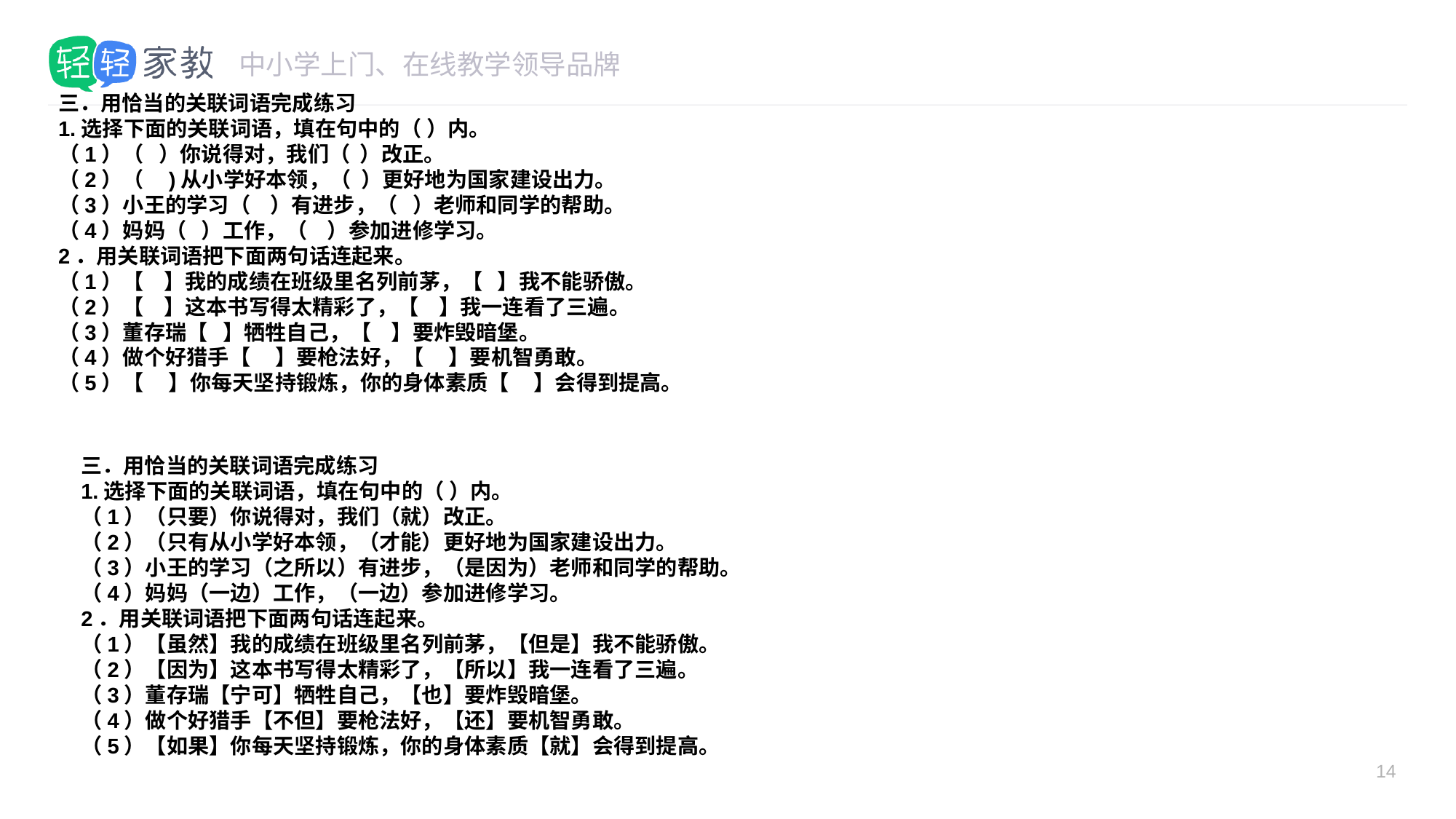

#
三．用恰当的关联词语完成练习
1.选择下面的关联词语，填在句中的（ ）内。
（1）（   ）你说得对，我们（  ）改正。
（2）（    )从小学好本领，（  ）更好地为国家建设出力。
（3）小王的学习（    ）有进步，（   ）老师和同学的帮助。
（4）妈妈（   ）工作，（    ）参加进修学习。
2．用关联词语把下面两句话连起来。
（1）【    】我的成绩在班级里名列前茅，【   】我不能骄傲。
（2）【    】这本书写得太精彩了，【    】我一连看了三遍。
（3）董存瑞【   】牺牲自己，【    】要炸毁暗堡。
（4）做个好猎手【     】要枪法好，【     】要机智勇敢。
（5）【     】你每天坚持锻炼，你的身体素质【     】会得到提高。

三．用恰当的关联词语完成练习
1.选择下面的关联词语，填在句中的（ ）内。
（1）（只要）你说得对，我们（就）改正。
（2）（只有从小学好本领，（才能）更好地为国家建设出力。
（3）小王的学习（之所以）有进步，（是因为）老师和同学的帮助。
（4）妈妈（一边）工作，（一边）参加进修学习。
2．用关联词语把下面两句话连起来。
（1）【虽然】我的成绩在班级里名列前茅，【但是】我不能骄傲。
（2）【因为】这本书写得太精彩了，【所以】我一连看了三遍。
（3）董存瑞【宁可】牺牲自己，【也】要炸毁暗堡。
（4）做个好猎手【不但】要枪法好，【还】要机智勇敢。
（5）【如果】你每天坚持锻炼，你的身体素质【就】会得到提高。

14